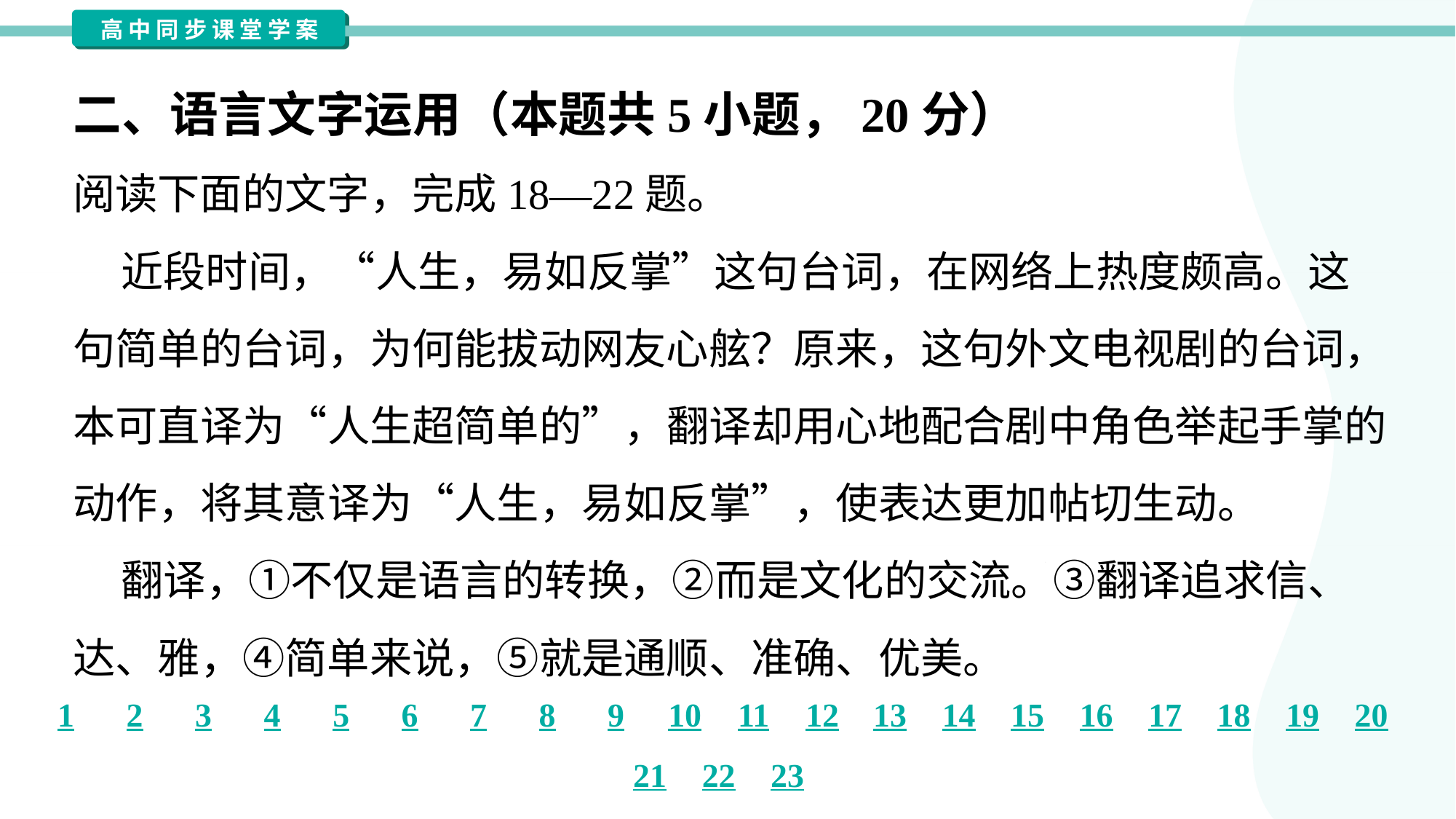

二、语言文字运用（本题共5小题，20分）
阅读下面的文字，完成18—22题。
    近段时间，“人生，易如反掌”这句台词，在网络上热度颇高。这
句简单的台词，为何能拔动网友心舷？原来，这句外文电视剧的台词，
本可直译为“人生超简单的”，翻译却用心地配合剧中角色举起手掌的
动作，将其意译为“人生，易如反掌”，使表达更加帖切生动。
    翻译，①不仅是语言的转换，②而是文化的交流。③翻译追求信、
达、雅，④简单来说，⑤就是通顺、准确、优美。